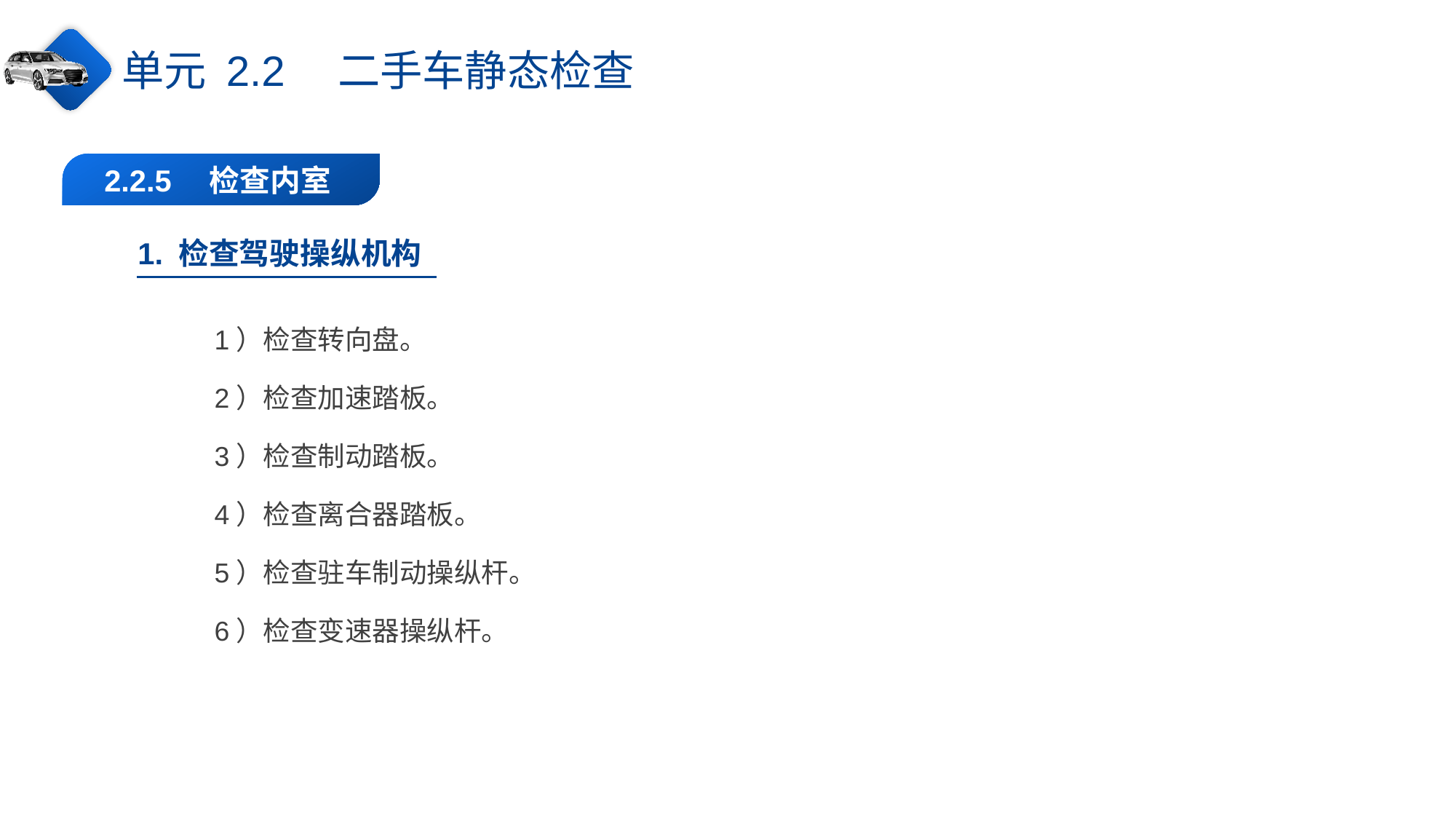

单元 2.2　二手车静态检查
2.2.5　检查内室
1. 检查驾驶操纵机构
1）检查转向盘。
2）检查加速踏板。
3）检查制动踏板。
4）检查离合器踏板。
5）检查驻车制动操纵杆。
6）检查变速器操纵杆。